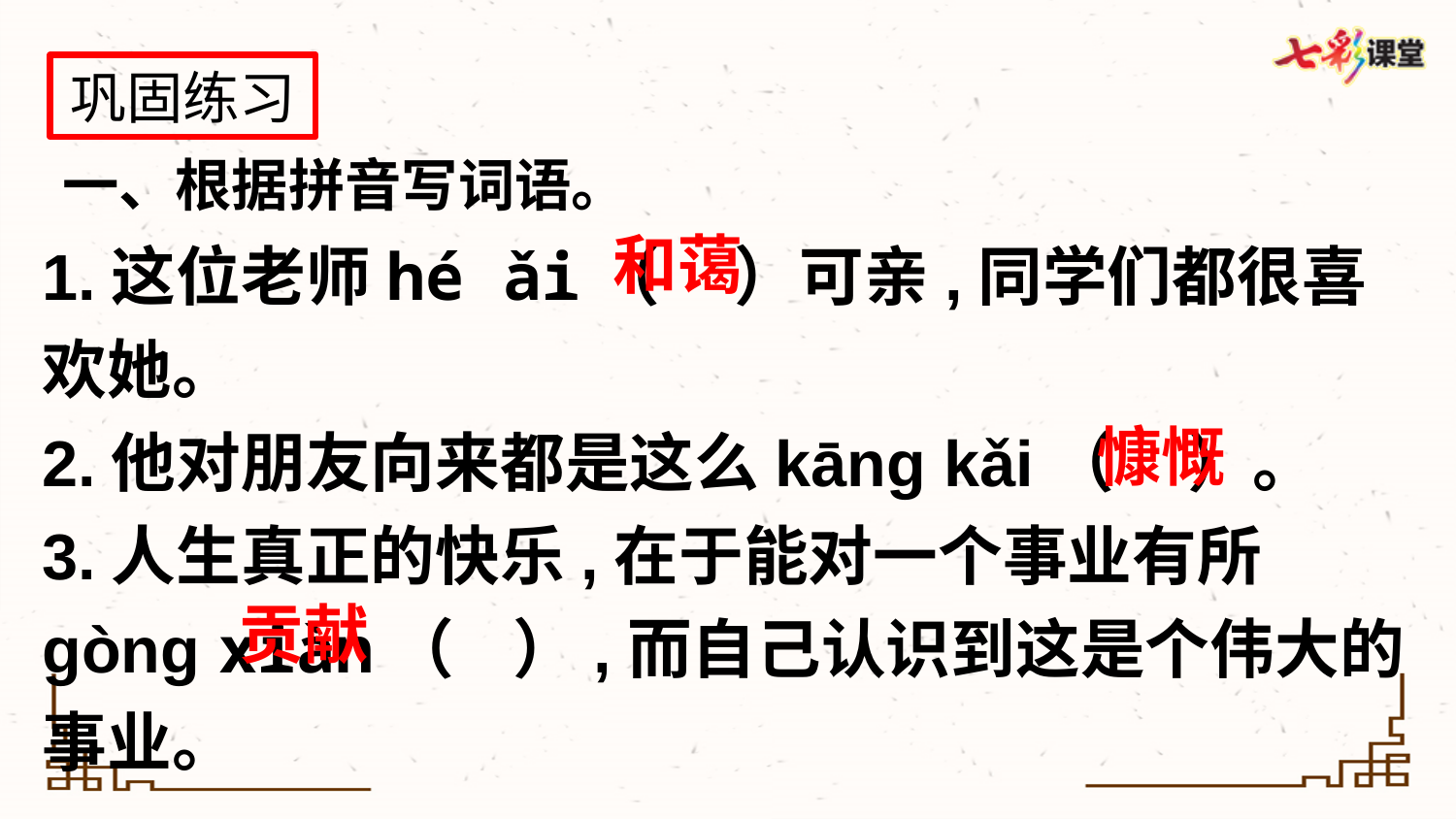

巩固练习
一、根据拼音写词语。
1.这位老师hé ǎi（     ）可亲,同学们都很喜欢她。
2.他对朋友向来都是这么kāng kǎi（     ）。
3.人生真正的快乐,在于能对一个事业有所gòng xiàn（    ）,而自己认识到这是个伟大的事业。
和蔼
慷慨
贡献